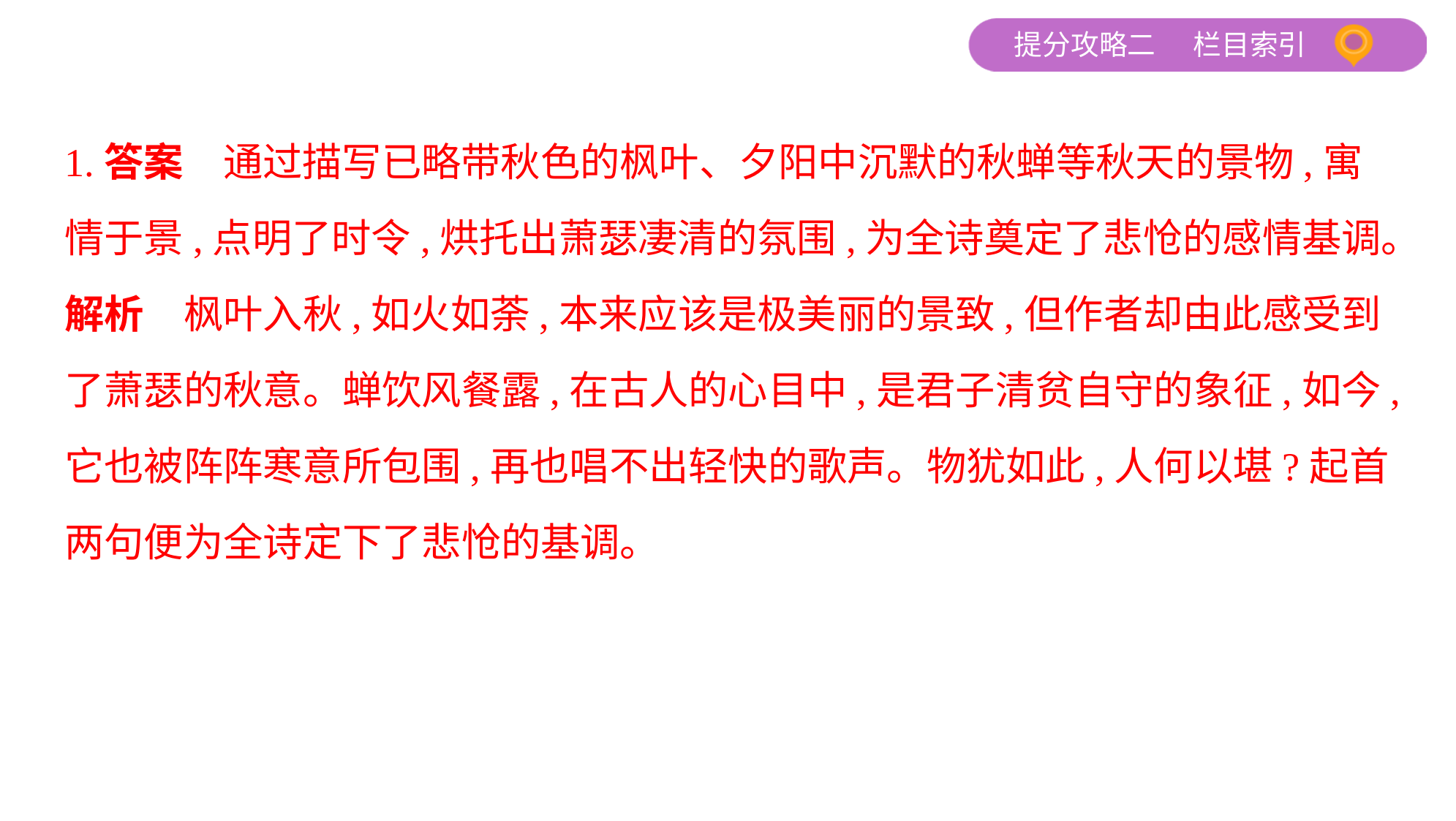

1.答案　通过描写已略带秋色的枫叶、夕阳中沉默的秋蝉等秋天的景物,寓
情于景,点明了时令,烘托出萧瑟凄清的氛围,为全诗奠定了悲怆的感情基调。
解析　枫叶入秋,如火如荼,本来应该是极美丽的景致,但作者却由此感受到
了萧瑟的秋意。蝉饮风餐露,在古人的心目中,是君子清贫自守的象征,如今,
它也被阵阵寒意所包围,再也唱不出轻快的歌声。物犹如此,人何以堪?起首
两句便为全诗定下了悲怆的基调。